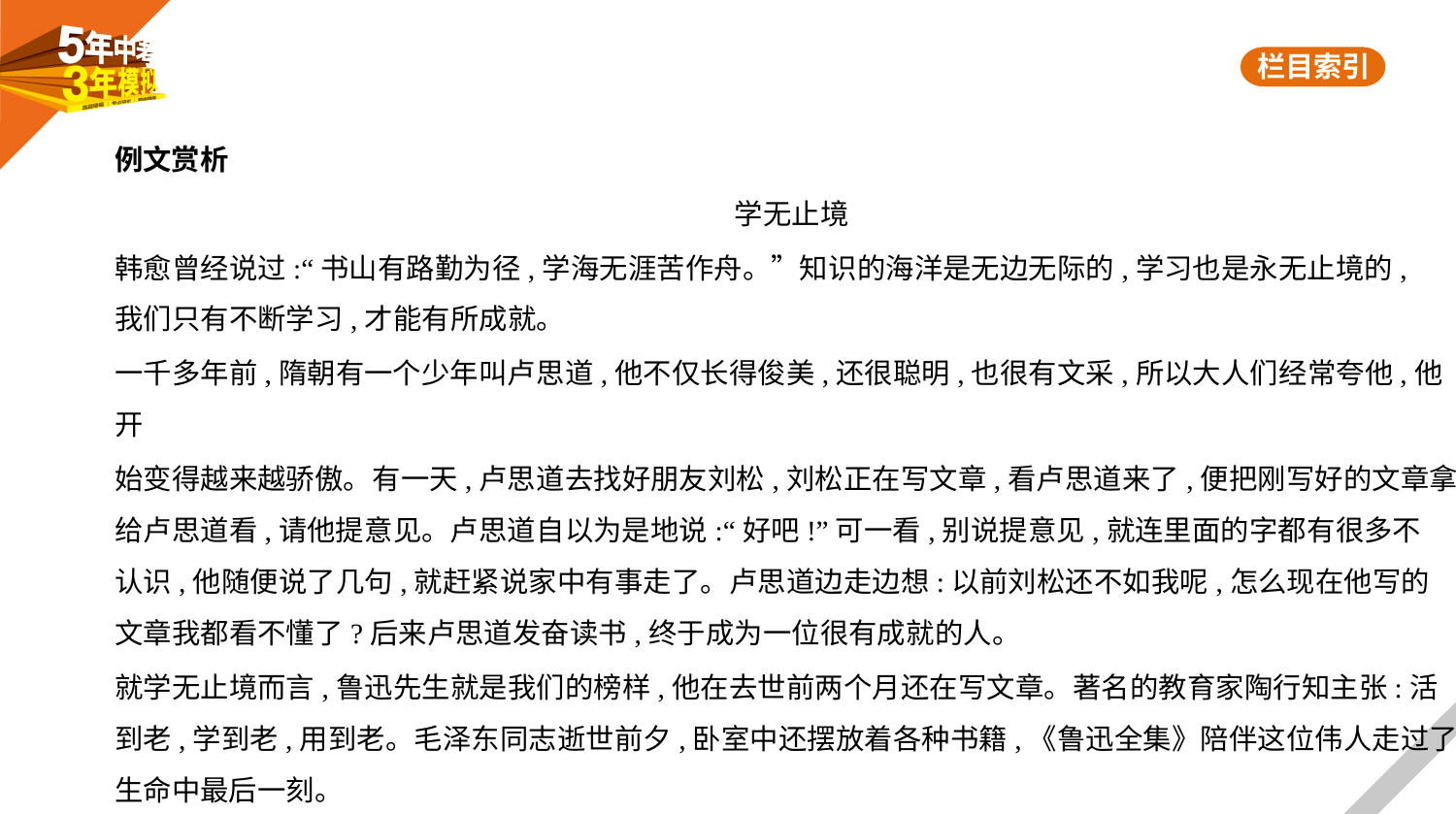

例文赏析
学无止境
韩愈曾经说过:“书山有路勤为径,学海无涯苦作舟。”知识的海洋是无边无际的,学习也是永无止境的,
我们只有不断学习,才能有所成就。
一千多年前,隋朝有一个少年叫卢思道,他不仅长得俊美,还很聪明,也很有文采,所以大人们经常夸他,他开
始变得越来越骄傲。有一天,卢思道去找好朋友刘松,刘松正在写文章,看卢思道来了,便把刚写好的文章拿
给卢思道看,请他提意见。卢思道自以为是地说:“好吧!”可一看,别说提意见,就连里面的字都有很多不
认识,他随便说了几句,就赶紧说家中有事走了。卢思道边走边想:以前刘松还不如我呢,怎么现在他写的
文章我都看不懂了?后来卢思道发奋读书,终于成为一位很有成就的人。
就学无止境而言,鲁迅先生就是我们的榜样,他在去世前两个月还在写文章。著名的教育家陶行知主张:活
到老,学到老,用到老。毛泽东同志逝世前夕,卧室中还摆放着各种书籍,《鲁迅全集》陪伴这位伟人走过了
生命中最后一刻。